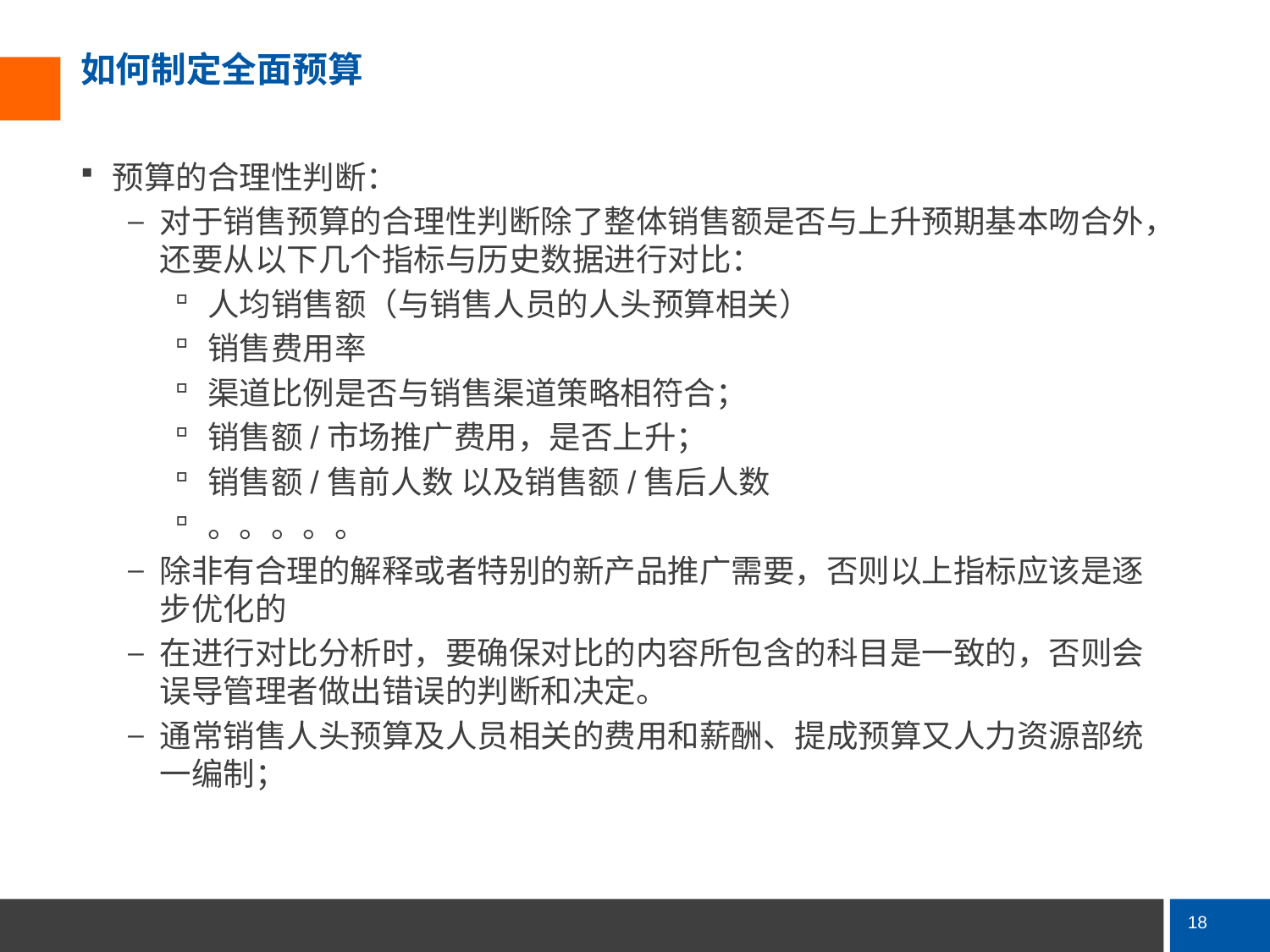

# 如何制定全面预算
预算的合理性判断：
对于销售预算的合理性判断除了整体销售额是否与上升预期基本吻合外，还要从以下几个指标与历史数据进行对比：
人均销售额（与销售人员的人头预算相关）
销售费用率
渠道比例是否与销售渠道策略相符合；
销售额/市场推广费用，是否上升；
销售额/售前人数 以及销售额/售后人数
。。。。。
除非有合理的解释或者特别的新产品推广需要，否则以上指标应该是逐步优化的
在进行对比分析时，要确保对比的内容所包含的科目是一致的，否则会误导管理者做出错误的判断和决定。
通常销售人头预算及人员相关的费用和薪酬、提成预算又人力资源部统一编制；